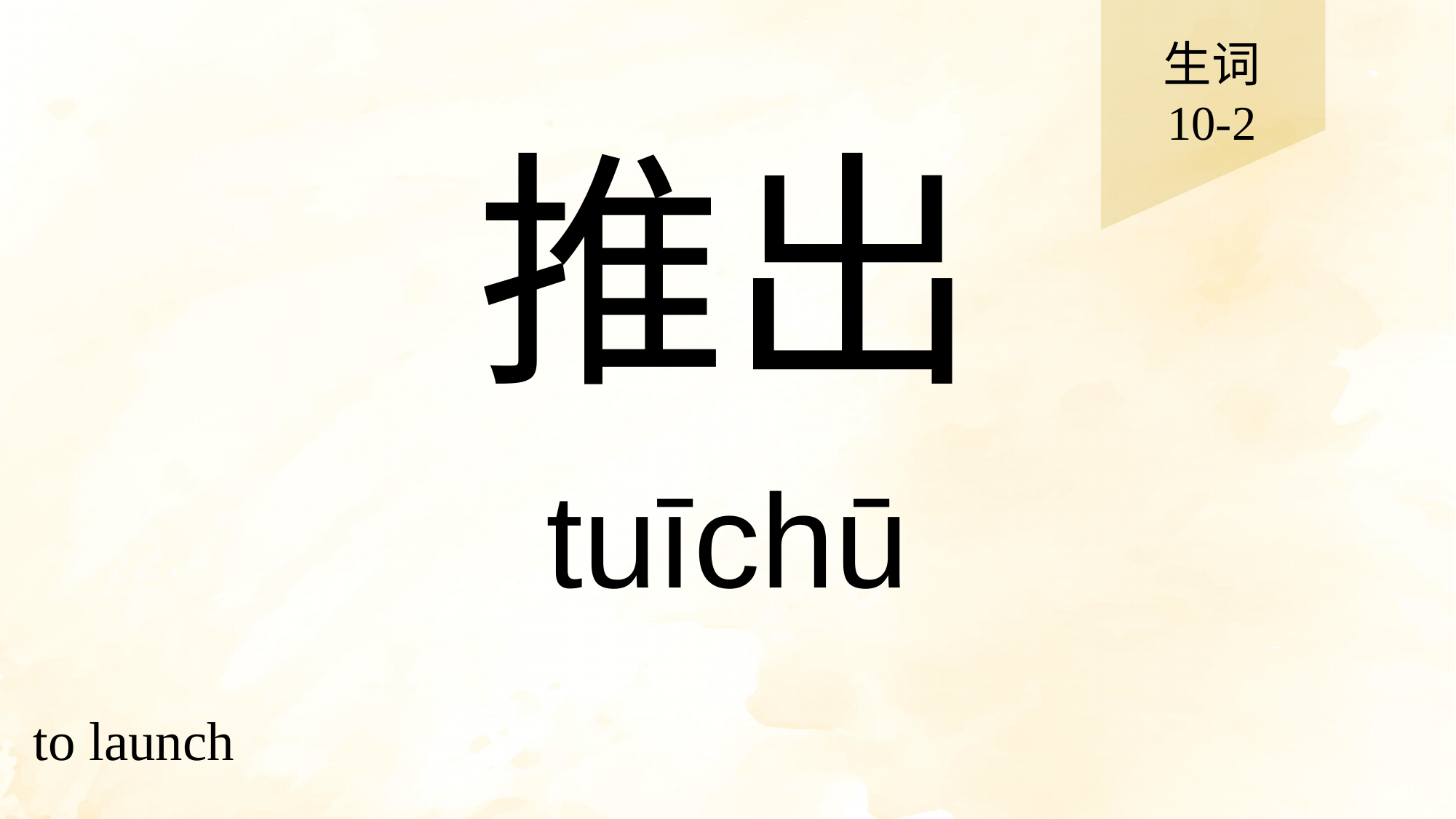

生词
10-2
# 推出
tuīchū
to launch